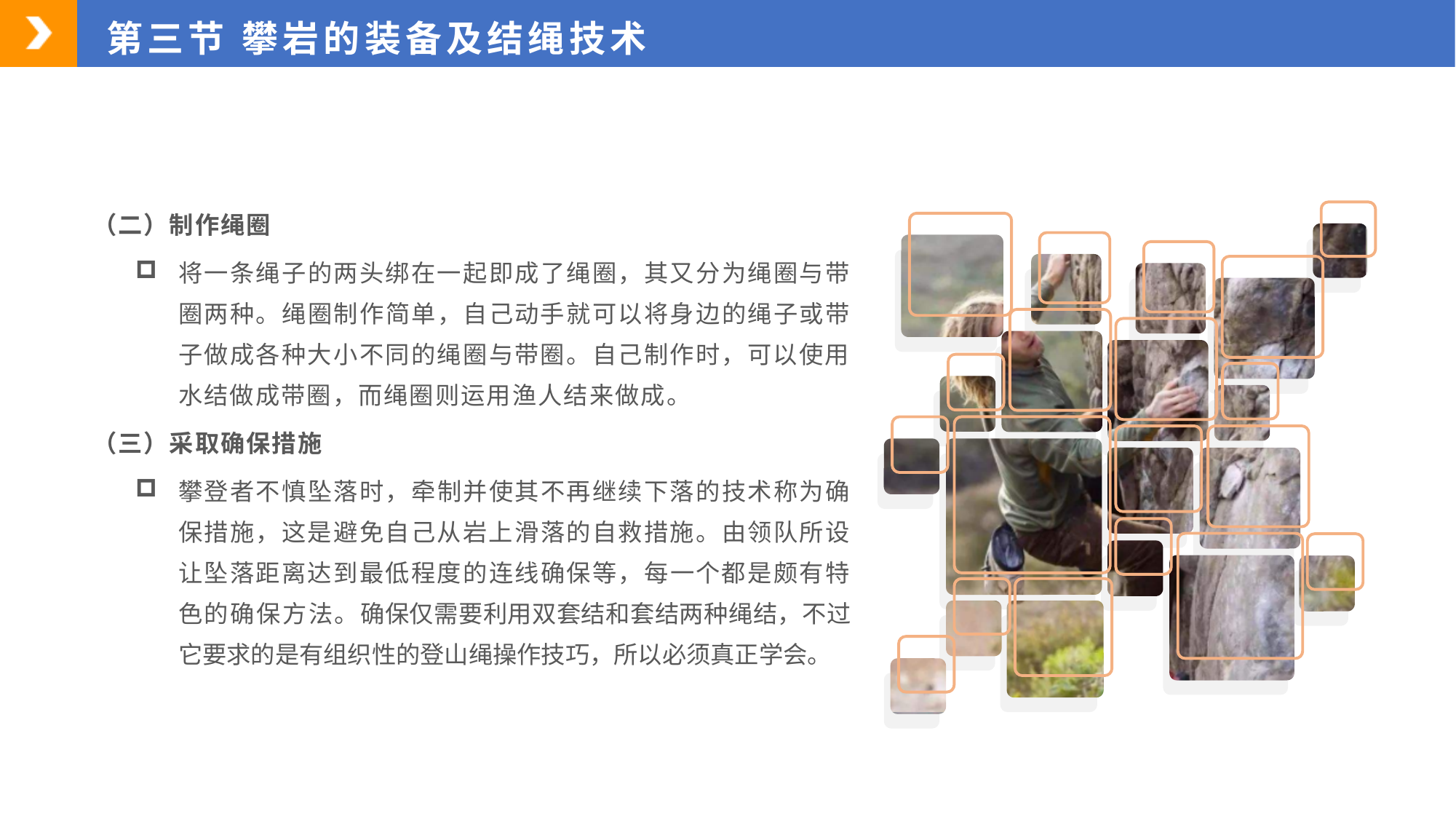

第三节 攀岩的装备及结绳技术
（二）制作绳圈
将一条绳子的两头绑在一起即成了绳圈，其又分为绳圈与带圈两种。绳圈制作简单，自己动手就可以将身边的绳子或带子做成各种大小不同的绳圈与带圈。自己制作时，可以使用水结做成带圈，而绳圈则运用渔人结来做成。
（三）采取确保措施
攀登者不慎坠落时，牵制并使其不再继续下落的技术称为确保措施，这是避免自己从岩上滑落的自救措施。由领队所设让坠落距离达到最低程度的连线确保等，每一个都是颇有特色的确保方法。确保仅需要利用双套结和套结两种绳结，不过它要求的是有组织性的登山绳操作技巧，所以必须真正学会。